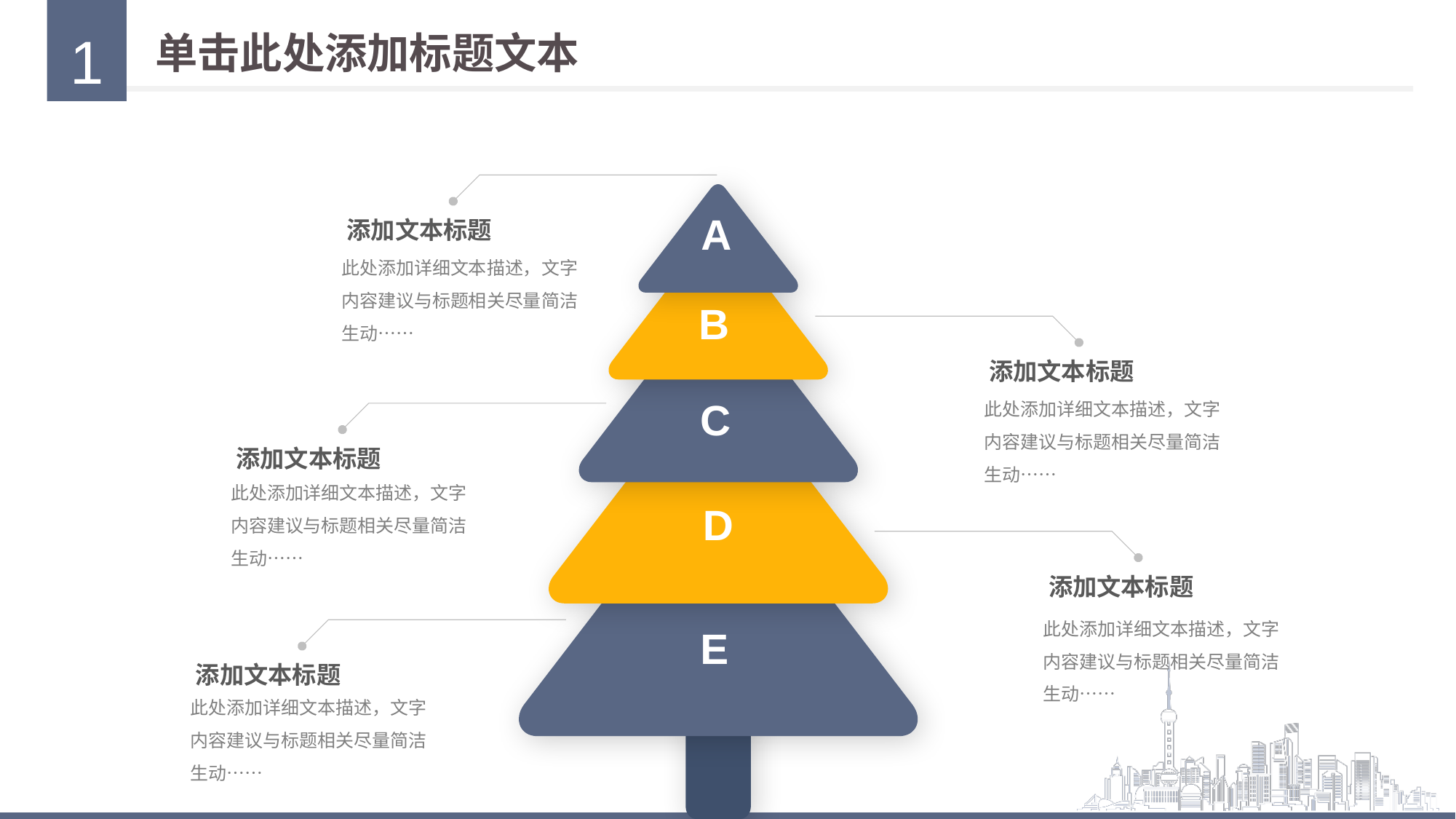

1
单击此处添加标题文本

添加文本标题
此处添加详细文本描述，文字内容建议与标题相关尽量简洁生动……

A

B

添加文本标题
此处添加详细文本描述，文字内容建议与标题相关尽量简洁生动……

C

添加文本标题
此处添加详细文本描述，文字内容建议与标题相关尽量简洁生动……

D

添加文本标题
此处添加详细文本描述，文字内容建议与标题相关尽量简洁生动……
E

添加文本标题
此处添加详细文本描述，文字内容建议与标题相关尽量简洁生动……